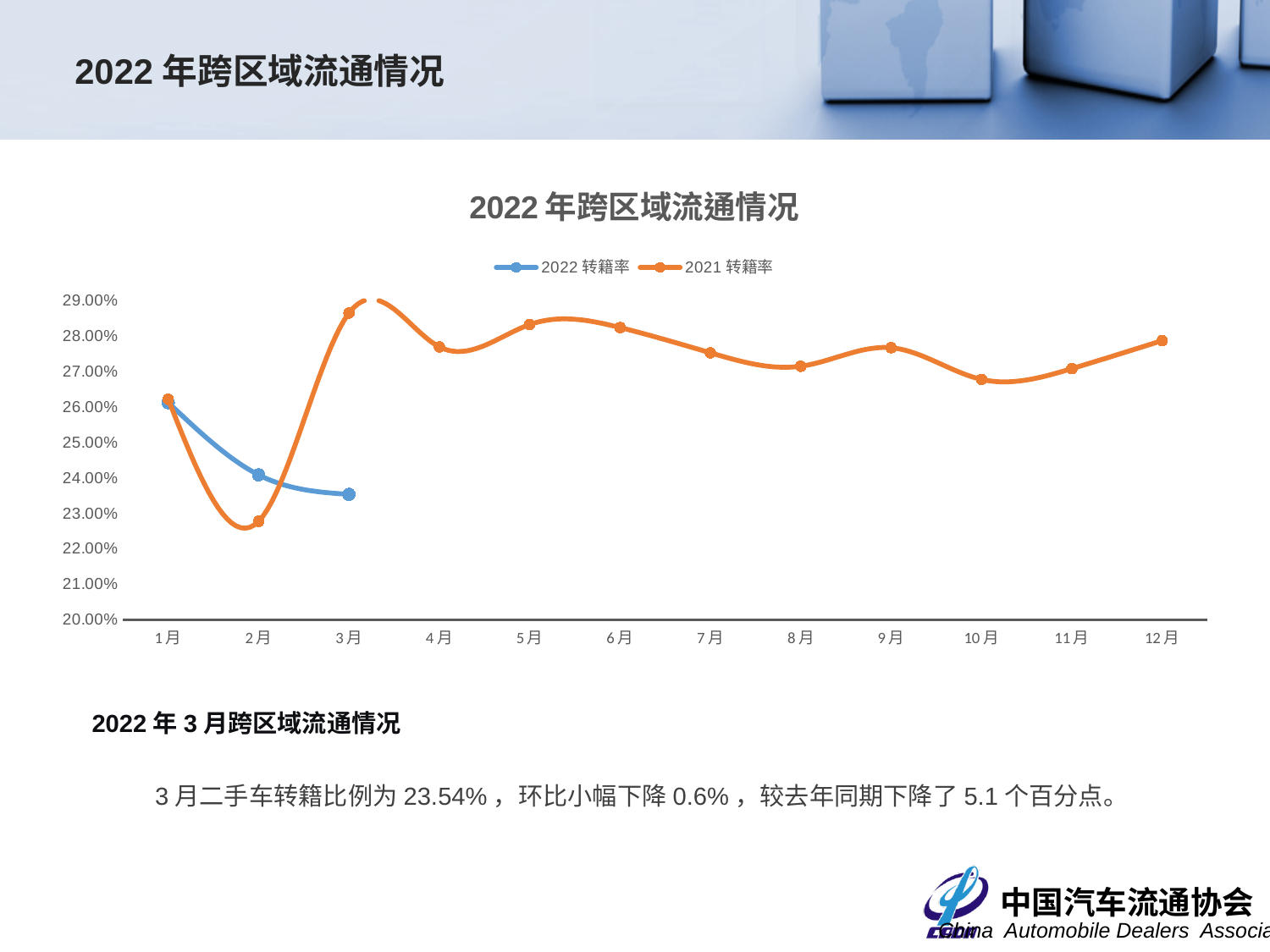

2022年跨区域流通情况

### Chart: 2022年跨区域流通情况

| Category | 2022转籍率 | 2021转籍率 |
|---|---|---|
| 1月 | 0.2612567162429857 | 0.2622 |
| 2月 | 0.2408744346727835 | 0.2278 |
| 3月 | 0.23537404334605838 | 0.28652807900987814 |
| 4月 | None | 0.276964429722632 |
| 5月 | None | 0.2832693846564212 |
| 6月 | None | 0.2824207662655589 |
| 7月 | None | 0.2753 |
| 8月 | None | 0.2715122697461952 |
| 9月 | None | 0.2767349135947297 |
| 10月 | None | 0.2678 |
| 11月 | None | 0.2708417007625913 |
| 12月 | None | 0.27873888359842963 |
2022年3月跨区域流通情况
3月二手车转籍比例为23.54%，环比小幅下降0.6%，较去年同期下降了5.1个百分点。